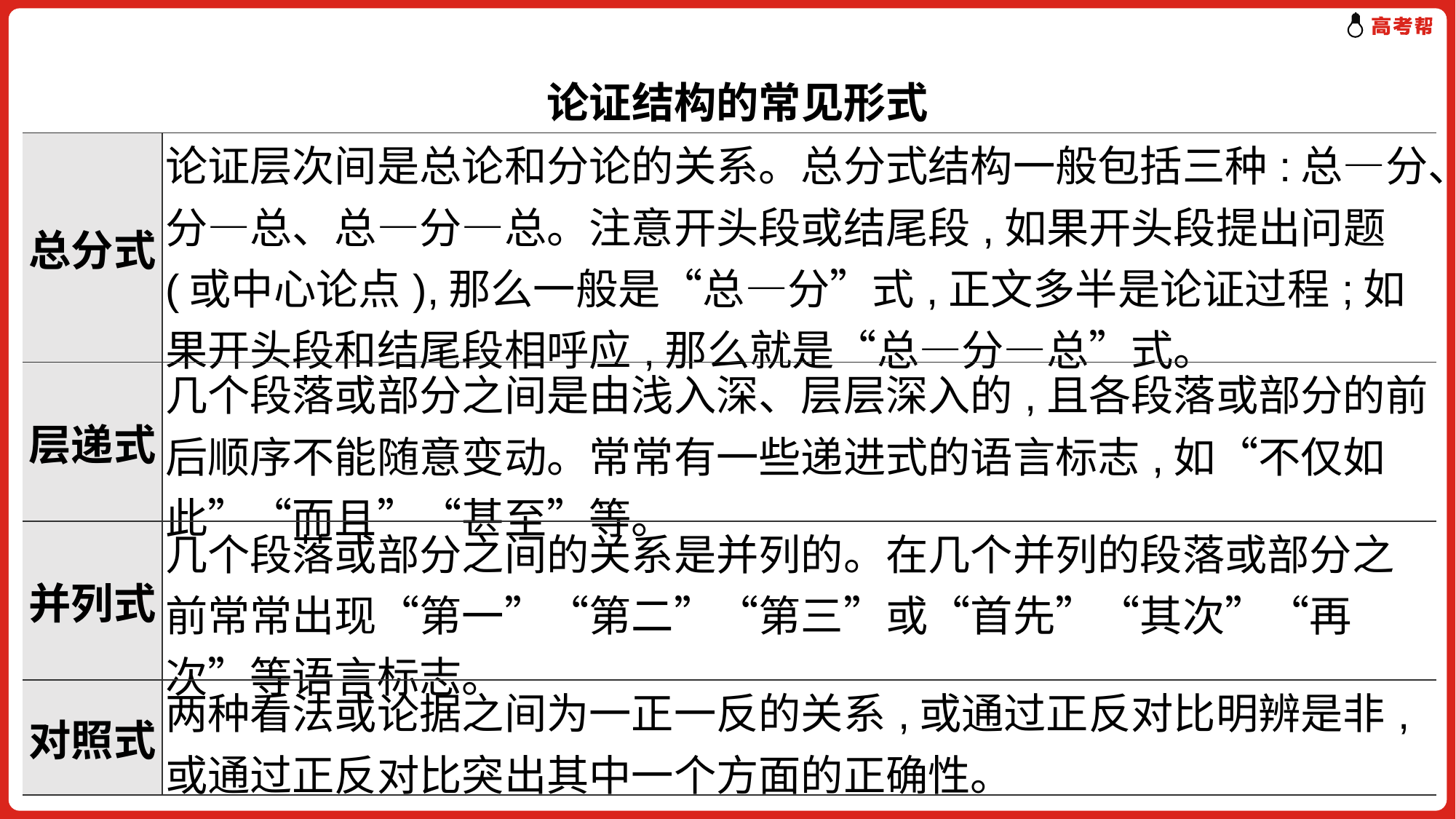

论证结构的常见形式
| 总分式 | 论证层次间是总论和分论的关系。总分式结构一般包括三种:总—分、分—总、总—分—总。注意开头段或结尾段,如果开头段提出问题(或中心论点),那么一般是“总—分”式,正文多半是论证过程;如果开头段和结尾段相呼应,那么就是“总—分—总”式。 |
| --- | --- |
| 层递式 | 几个段落或部分之间是由浅入深、层层深入的,且各段落或部分的前后顺序不能随意变动。常常有一些递进式的语言标志,如“不仅如此”“而且”“甚至”等。 |
| 并列式 | 几个段落或部分之间的关系是并列的。在几个并列的段落或部分之前常常出现“第一”“第二”“第三”或“首先”“其次”“再次”等语言标志。 |
| 对照式 | 两种看法或论据之间为一正一反的关系,或通过正反对比明辨是非,或通过正反对比突出其中一个方面的正确性。 |